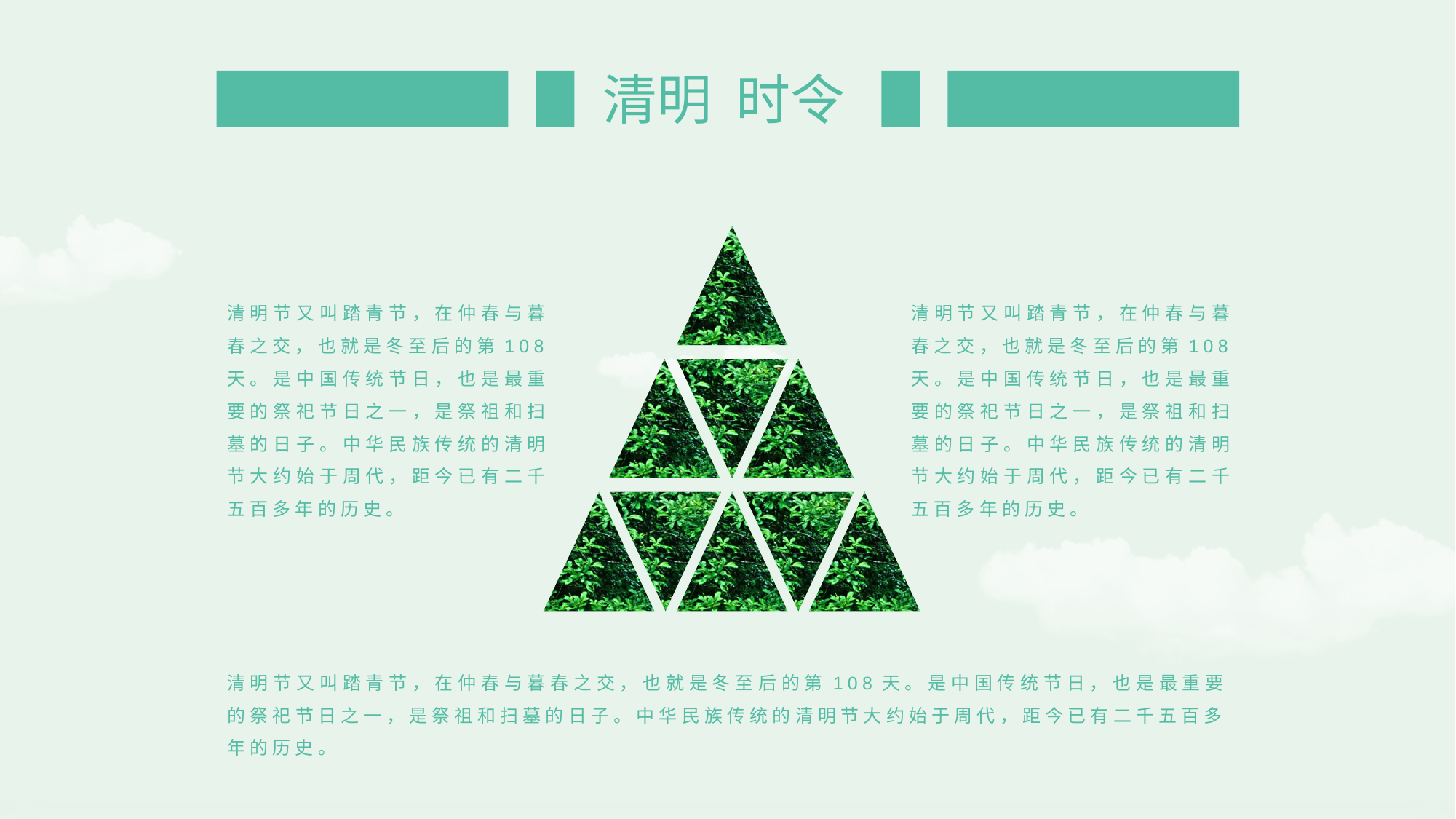

清明  时令

清明节又叫踏青节，在仲春与暮春之交，也就是冬至后的第108天。是中国传统节日，也是最重要的祭祀节日之一，是祭祖和扫墓的日子。中华民族传统的清明节大约始于周代，距今已有二千五百多年的历史。
清明节又叫踏青节，在仲春与暮春之交，也就是冬至后的第108天。是中国传统节日，也是最重要的祭祀节日之一，是祭祖和扫墓的日子。中华民族传统的清明节大约始于周代，距今已有二千五百多年的历史。
清明节又叫踏青节，在仲春与暮春之交，也就是冬至后的第108天。是中国传统节日，也是最重要的祭祀节日之一，是祭祖和扫墓的日子。中华民族传统的清明节大约始于周代，距今已有二千五百多年的历史。